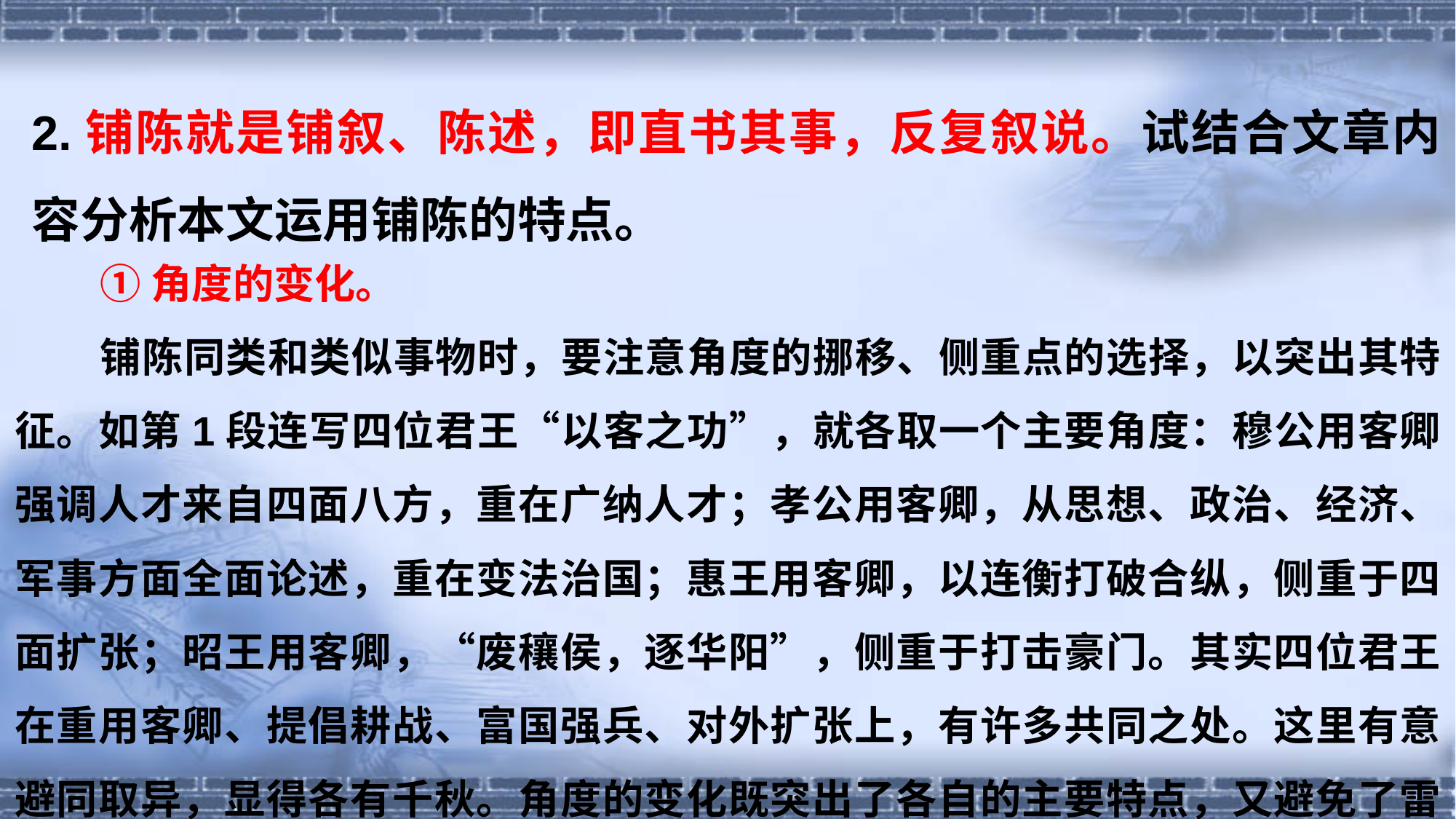

2.铺陈就是铺叙、陈述，即直书其事，反复叙说。试结合文章内容分析本文运用铺陈的特点。
①角度的变化。
铺陈同类和类似事物时，要注意角度的挪移、侧重点的选择，以突出其特征。如第1段连写四位君王“以客之功”，就各取一个主要角度：穆公用客卿强调人才来自四面八方，重在广纳人才；孝公用客卿，从思想、政治、经济、军事方面全面论述，重在变法治国；惠王用客卿，以连衡打破合纵，侧重于四面扩张；昭王用客卿，“废穰侯，逐华阳”，侧重于打击豪门。其实四位君王在重用客卿、提倡耕战、富国强兵、对外扩张上，有许多共同之处。这里有意避同取异，显得各有千秋。角度的变化既突出了各自的主要特点，又避免了雷同。